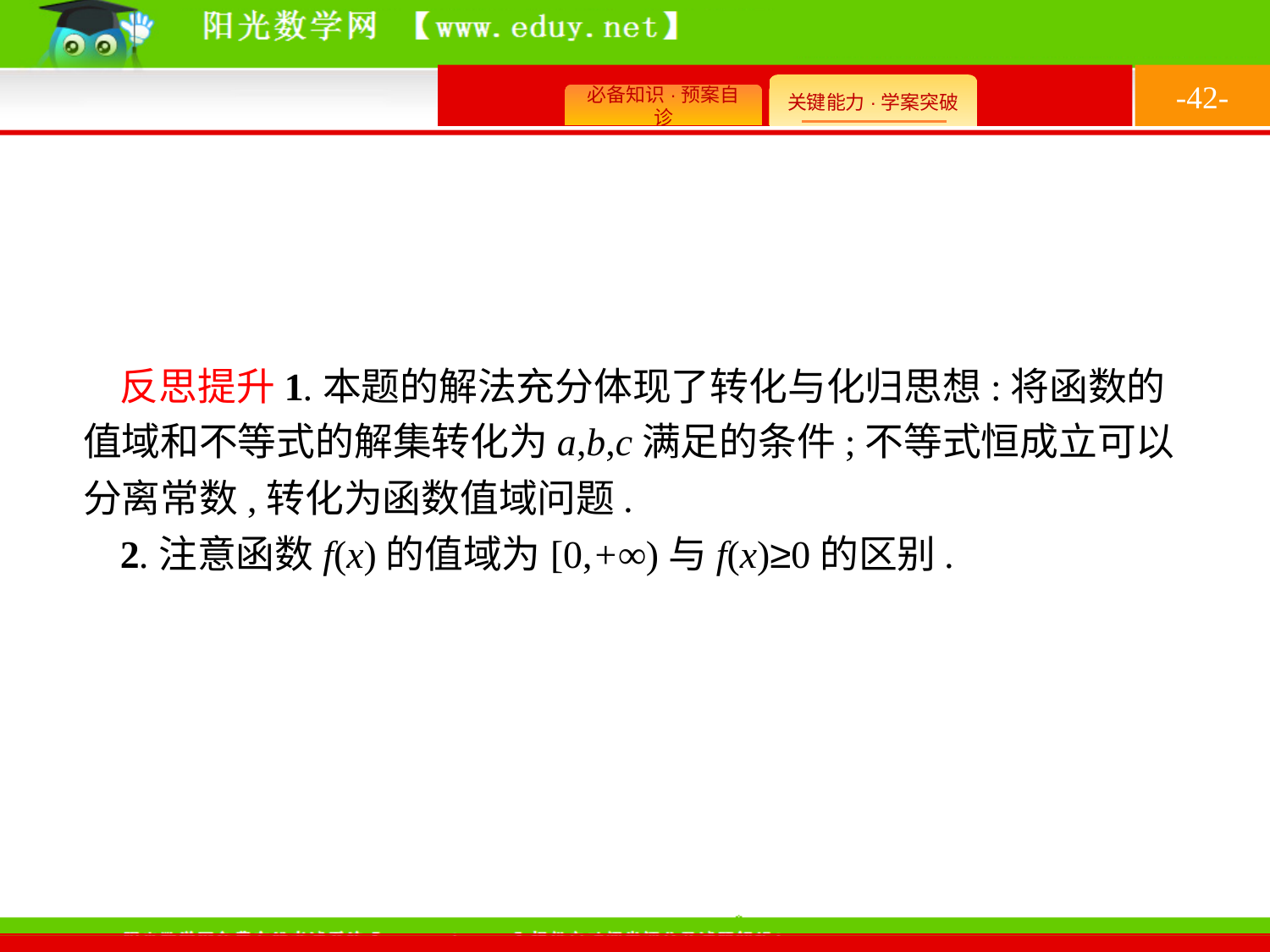

-42-
反思提升1.本题的解法充分体现了转化与化归思想:将函数的值域和不等式的解集转化为a,b,c满足的条件;不等式恒成立可以分离常数,转化为函数值域问题.
2.注意函数f(x)的值域为[0,+∞)与f(x)≥0的区别.